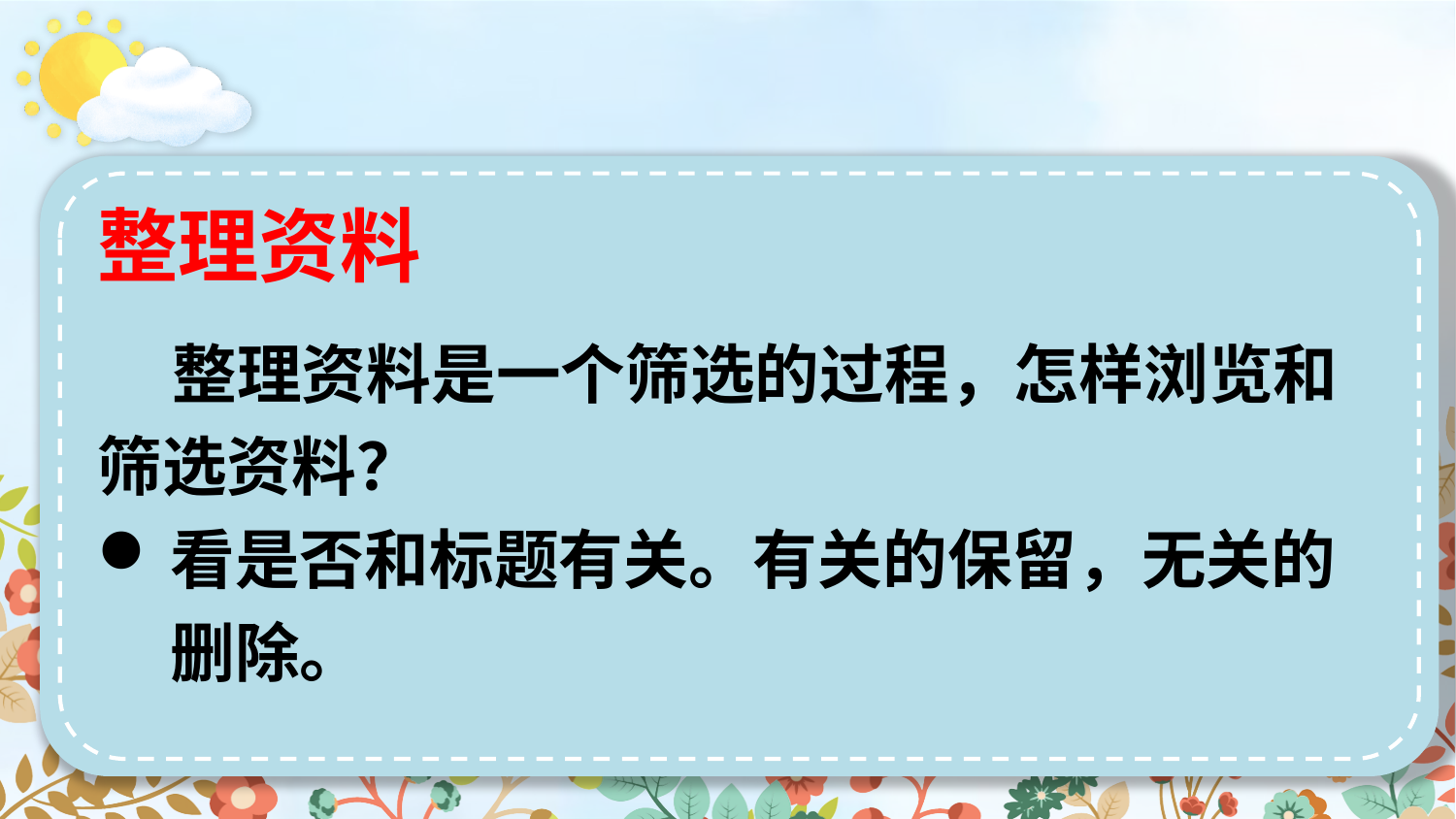

整理资料
    整理资料是一个筛选的过程，怎样浏览和筛选资料？
看是否和标题有关。有关的保留，无关的删除。